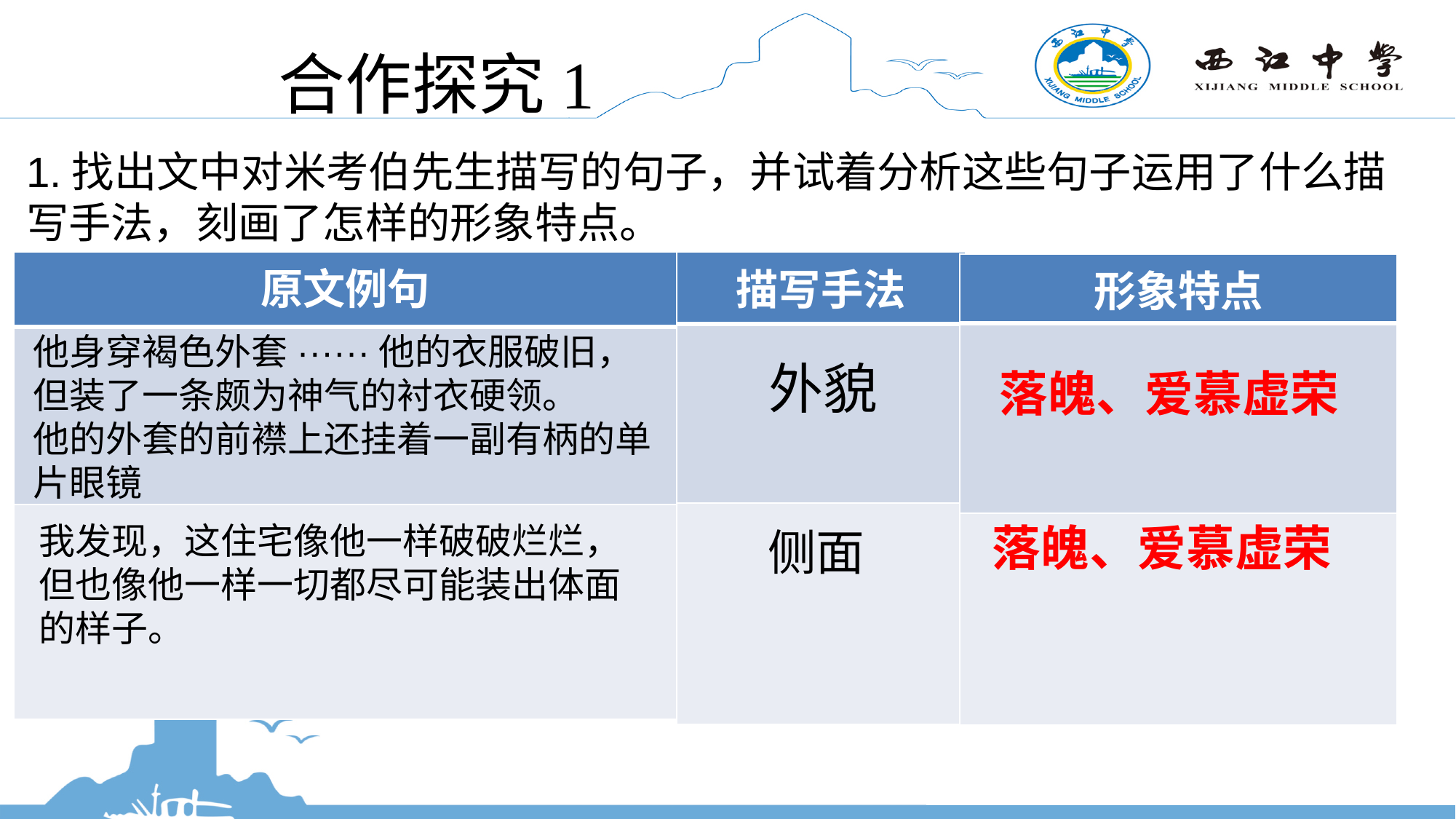

# 合作探究1
1.找出文中对米考伯先生描写的句子，并试着分析这些句子运用了什么描写手法，刻画了怎样的形象特点。
| 原文例句 |
| --- |
|  |
|  |
| 描写手法 |
| --- |
|  |
|  |
| 形象特点 |
| --- |
|  |
|  |
他身穿褐色外套······他的衣服破旧，但装了一条颇为神气的衬衣硬领。
他的外套的前襟上还挂着一副有柄的单片眼镜
外貌
落魄、爱慕虚荣
我发现，这住宅像他一样破破烂烂，但也像他一样一切都尽可能装出体面的样子。
落魄、爱慕虚荣
侧面